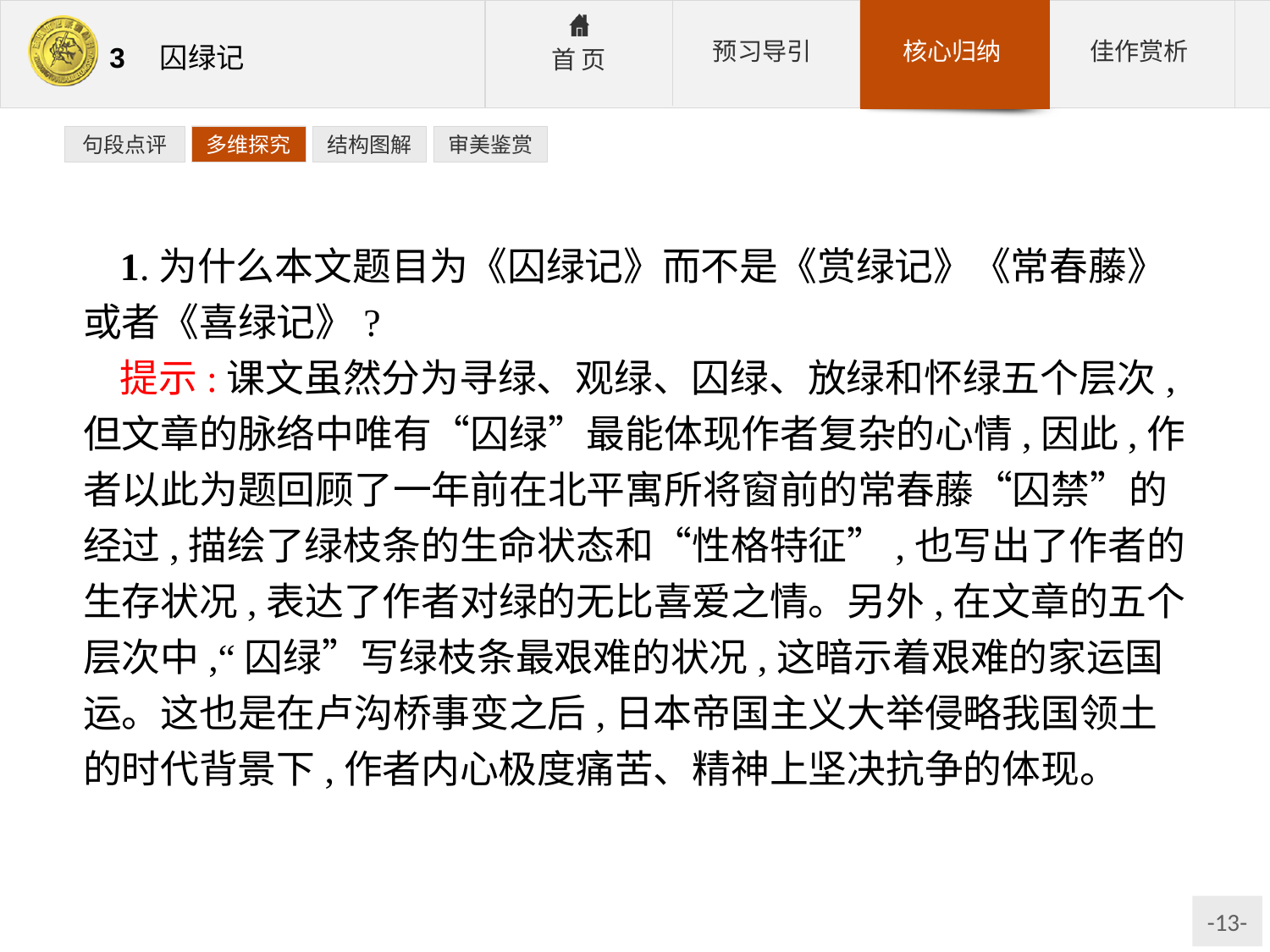

句段点评
多维探究
结构图解
审美鉴赏
1.为什么本文题目为《囚绿记》而不是《赏绿记》《常春藤》或者《喜绿记》?
提示:课文虽然分为寻绿、观绿、囚绿、放绿和怀绿五个层次,但文章的脉络中唯有“囚绿”最能体现作者复杂的心情,因此,作者以此为题回顾了一年前在北平寓所将窗前的常春藤“囚禁”的经过,描绘了绿枝条的生命状态和“性格特征”,也写出了作者的生存状况,表达了作者对绿的无比喜爱之情。另外,在文章的五个层次中,“囚绿”写绿枝条最艰难的状况,这暗示着艰难的家运国运。这也是在卢沟桥事变之后,日本帝国主义大举侵略我国领土的时代背景下,作者内心极度痛苦、精神上坚决抗争的体现。